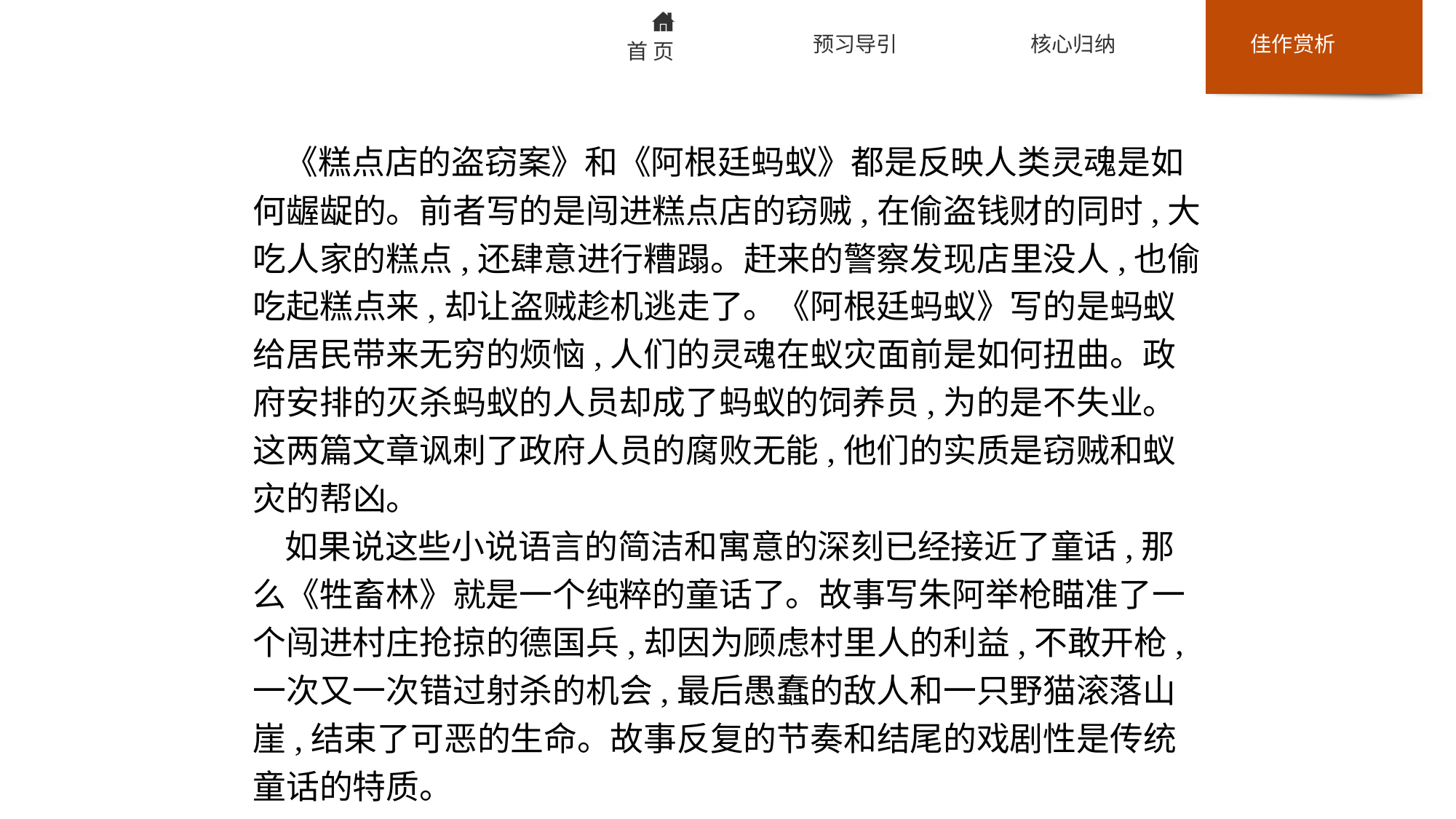

《糕点店的盗窃案》和《阿根廷蚂蚁》都是反映人类灵魂是如何龌龊的。前者写的是闯进糕点店的窃贼,在偷盗钱财的同时,大吃人家的糕点,还肆意进行糟蹋。赶来的警察发现店里没人,也偷吃起糕点来,却让盗贼趁机逃走了。《阿根廷蚂蚁》写的是蚂蚁给居民带来无穷的烦恼,人们的灵魂在蚁灾面前是如何扭曲。政府安排的灭杀蚂蚁的人员却成了蚂蚁的饲养员,为的是不失业。这两篇文章讽刺了政府人员的腐败无能,他们的实质是窃贼和蚁灾的帮凶。
如果说这些小说语言的简洁和寓意的深刻已经接近了童话,那么《牲畜林》就是一个纯粹的童话了。故事写朱阿举枪瞄准了一个闯进村庄抢掠的德国兵,却因为顾虑村里人的利益,不敢开枪,一次又一次错过射杀的机会,最后愚蠢的敌人和一只野猫滚落山崖,结束了可恶的生命。故事反复的节奏和结尾的戏剧性是传统童话的特质。